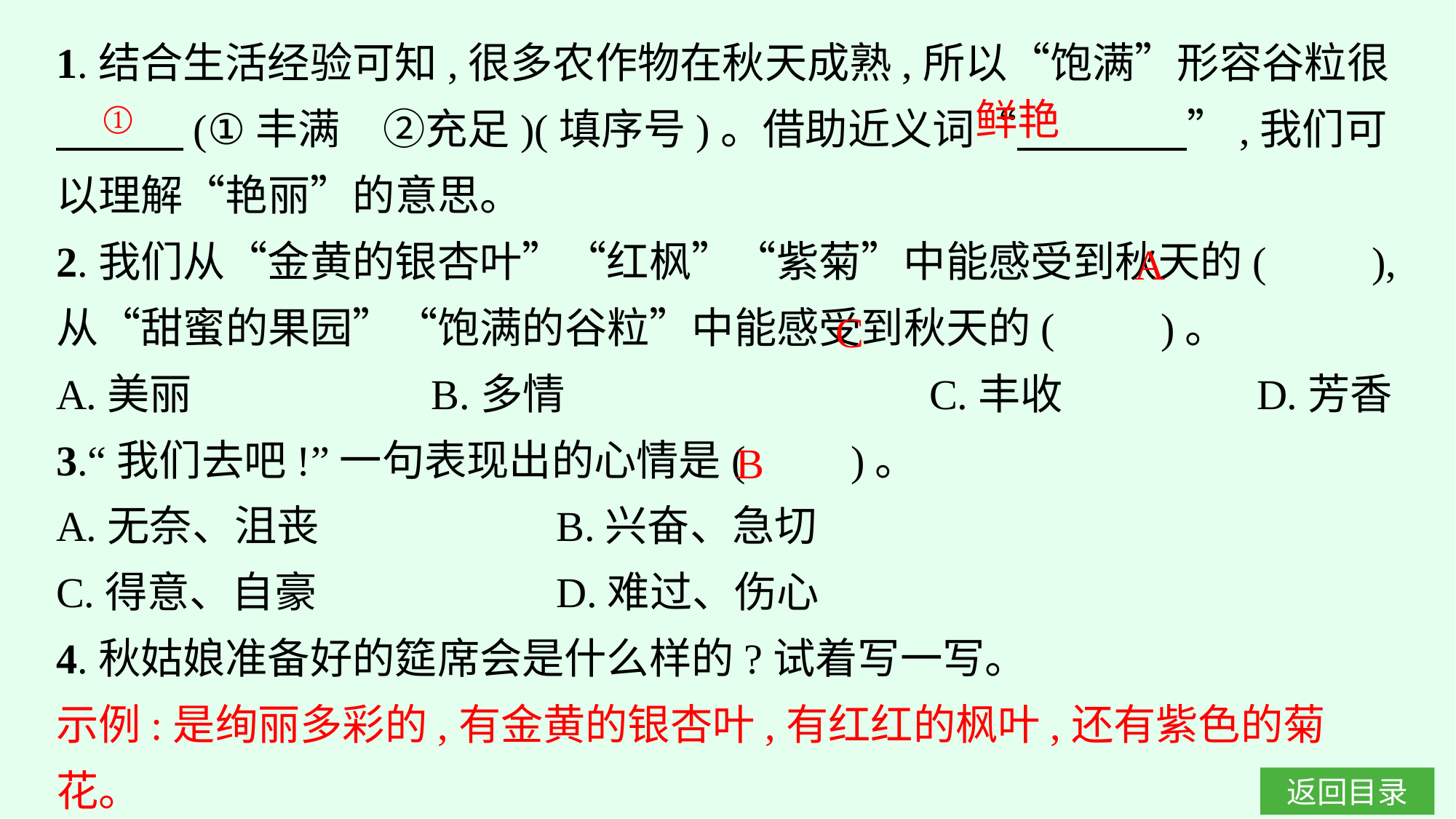

1.结合生活经验可知,很多农作物在秋天成熟,所以“饱满”形容谷粒很
　　　(①丰满　②充足)(填序号)。借助近义词“　　　　”,我们可以理解“艳丽”的意思。
2.我们从“金黄的银杏叶”“红枫”“紫菊”中能感受到秋天的(　　),从“甜蜜的果园”“饱满的谷粒”中能感受到秋天的(　　)。
A.美丽			B.多情				C.丰收		D.芳香
3.“我们去吧!”一句表现出的心情是(　　)。
A.无奈、沮丧		B.兴奋、急切
C.得意、自豪		D.难过、伤心
4.秋姑娘准备好的筵席会是什么样的?试着写一写。
示例:是绚丽多彩的,有金黄的银杏叶,有红红的枫叶,还有紫色的菊花。
①
鲜艳
A
C
B